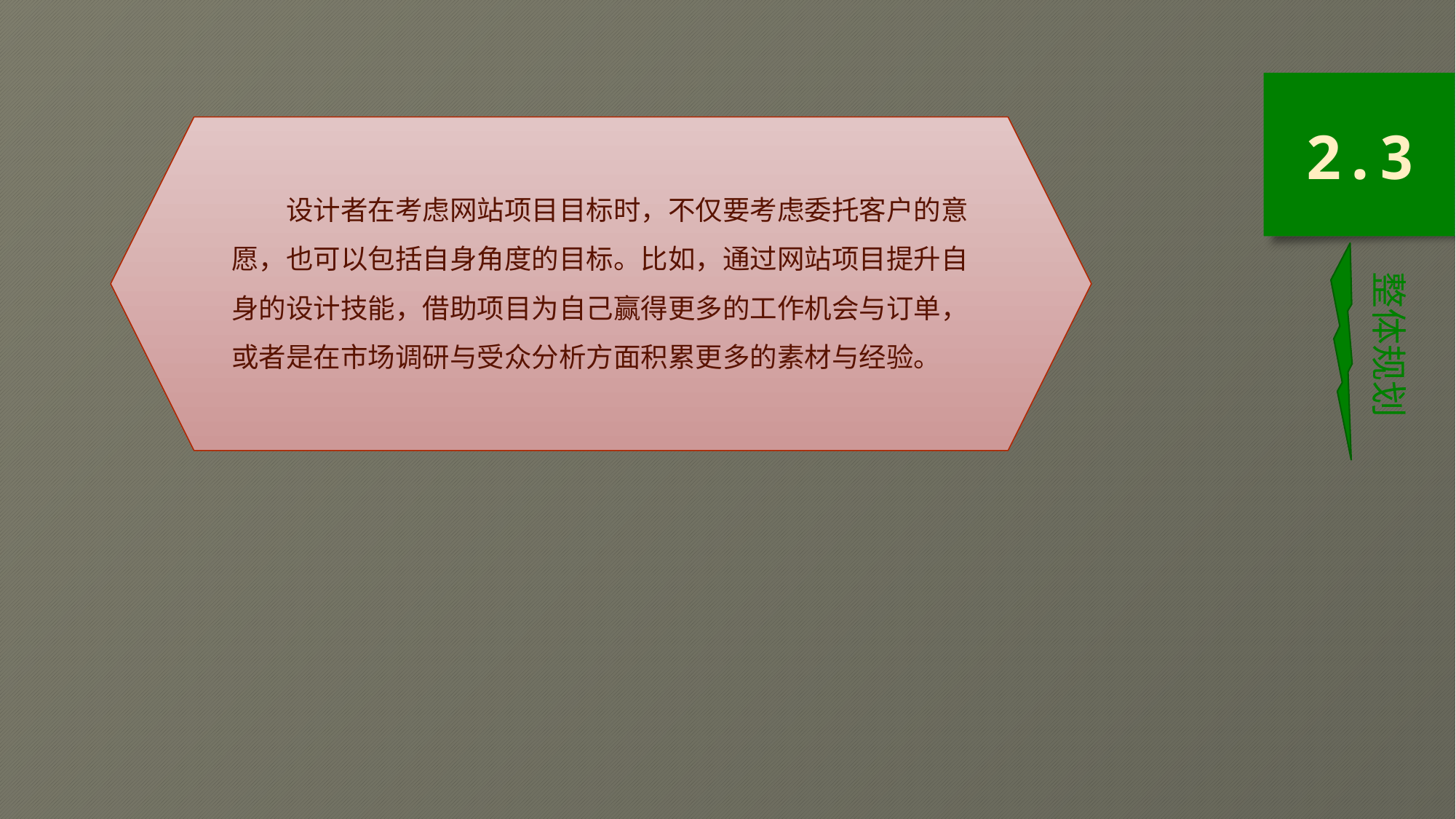

2.3

　　设计者在考虑网站项目目标时，不仅要考虑委托客户的意愿，也可以包括自身角度的目标。比如，通过网站项目提升自身的设计技能，借助项目为自己赢得更多的工作机会与订单，或者是在市场调研与受众分析方面积累更多的素材与经验。

整体规划